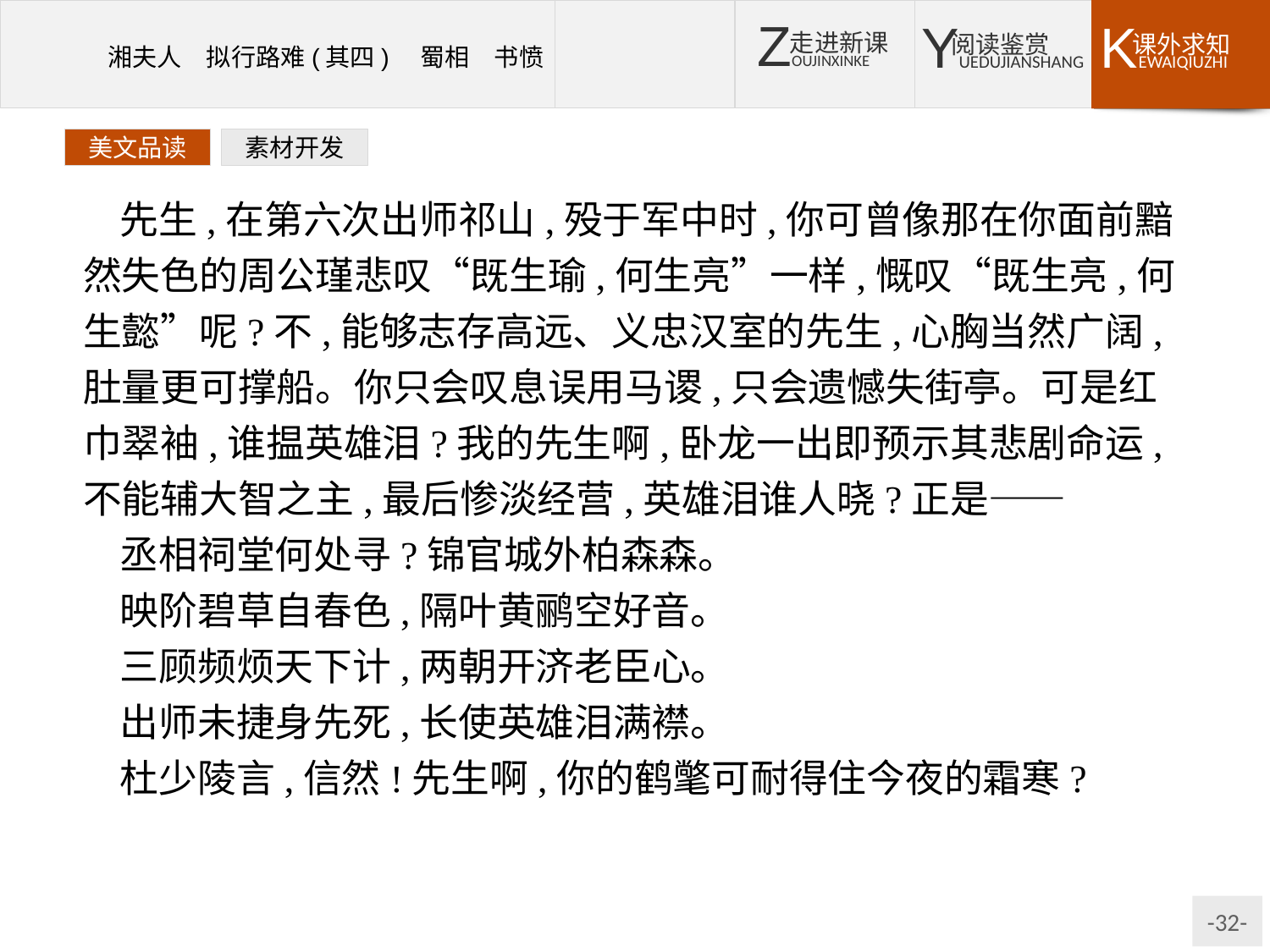

美文品读
素材开发
先生,在第六次出师祁山,殁于军中时,你可曾像那在你面前黯然失色的周公瑾悲叹“既生瑜,何生亮”一样,慨叹“既生亮,何生懿”呢?不,能够志存高远、义忠汉室的先生,心胸当然广阔,肚量更可撑船。你只会叹息误用马谡,只会遗憾失街亭。可是红巾翠袖,谁揾英雄泪?我的先生啊,卧龙一出即预示其悲剧命运,不能辅大智之主,最后惨淡经营,英雄泪谁人晓?正是——
丞相祠堂何处寻?锦官城外柏森森。
映阶碧草自春色,隔叶黄鹂空好音。
三顾频烦天下计,两朝开济老臣心。
出师未捷身先死,长使英雄泪满襟。
杜少陵言,信然!先生啊,你的鹤氅可耐得住今夜的霜寒?